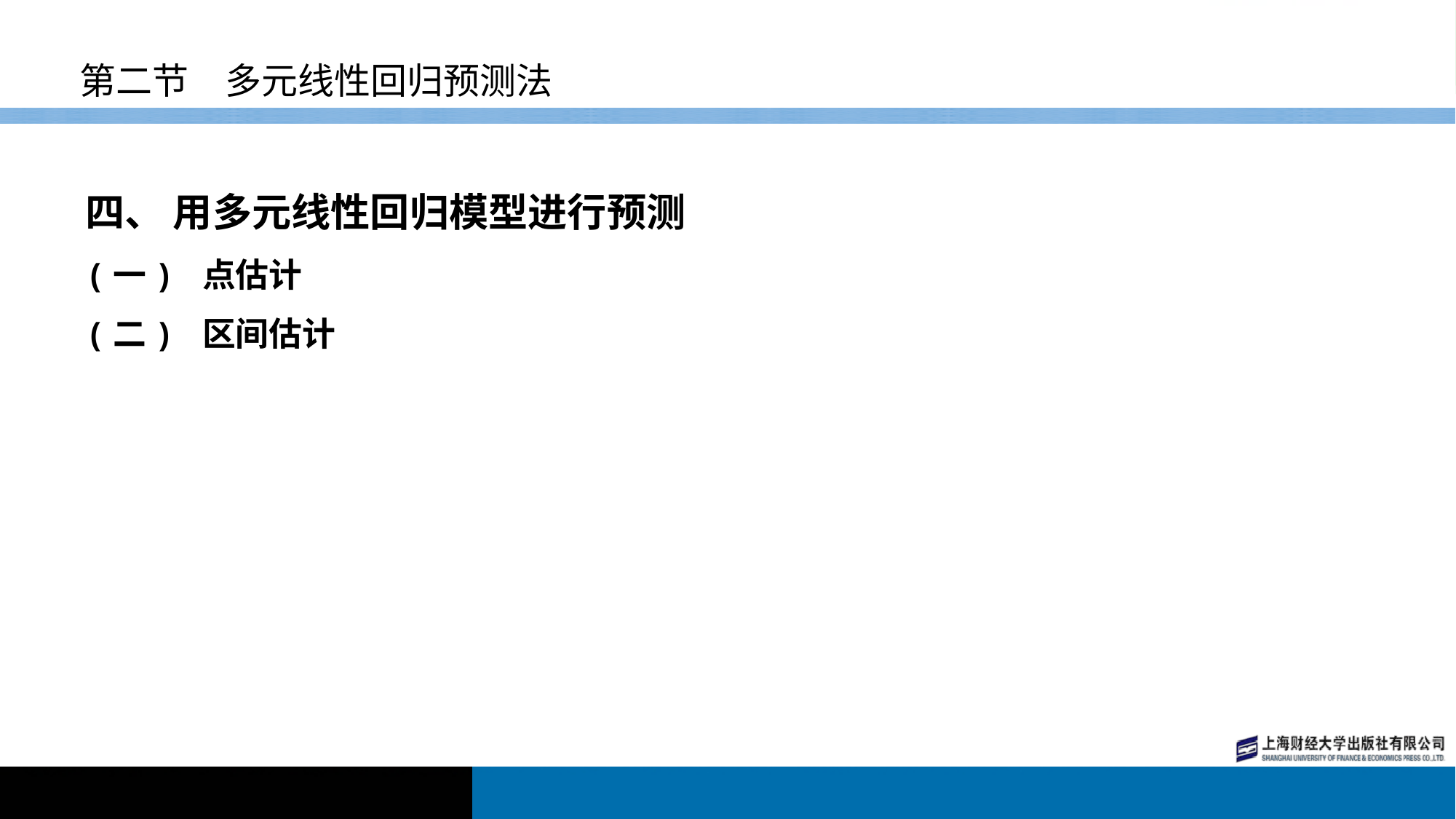

# 第二节　多元线性回归预测法
四、 用多元线性回归模型进行预测
(一) 点估计
(二) 区间估计
10